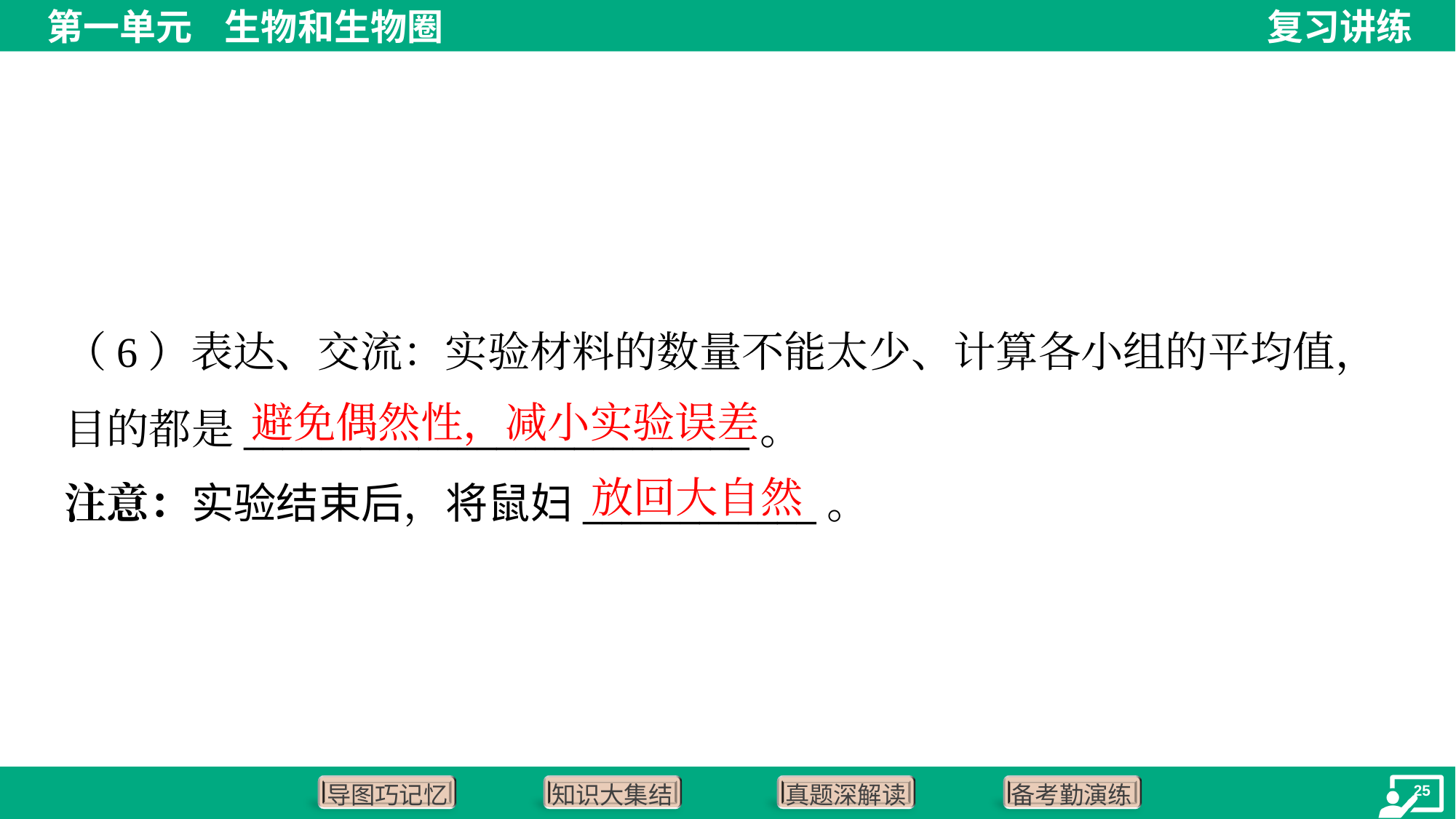

（6）表达、交流：实验材料的数量不能太少、计算各小组的平均值，
目的都是__________________________。
注意：实验结束后，将鼠妇____________。
避免偶然性，减小实验误差
放回大自然